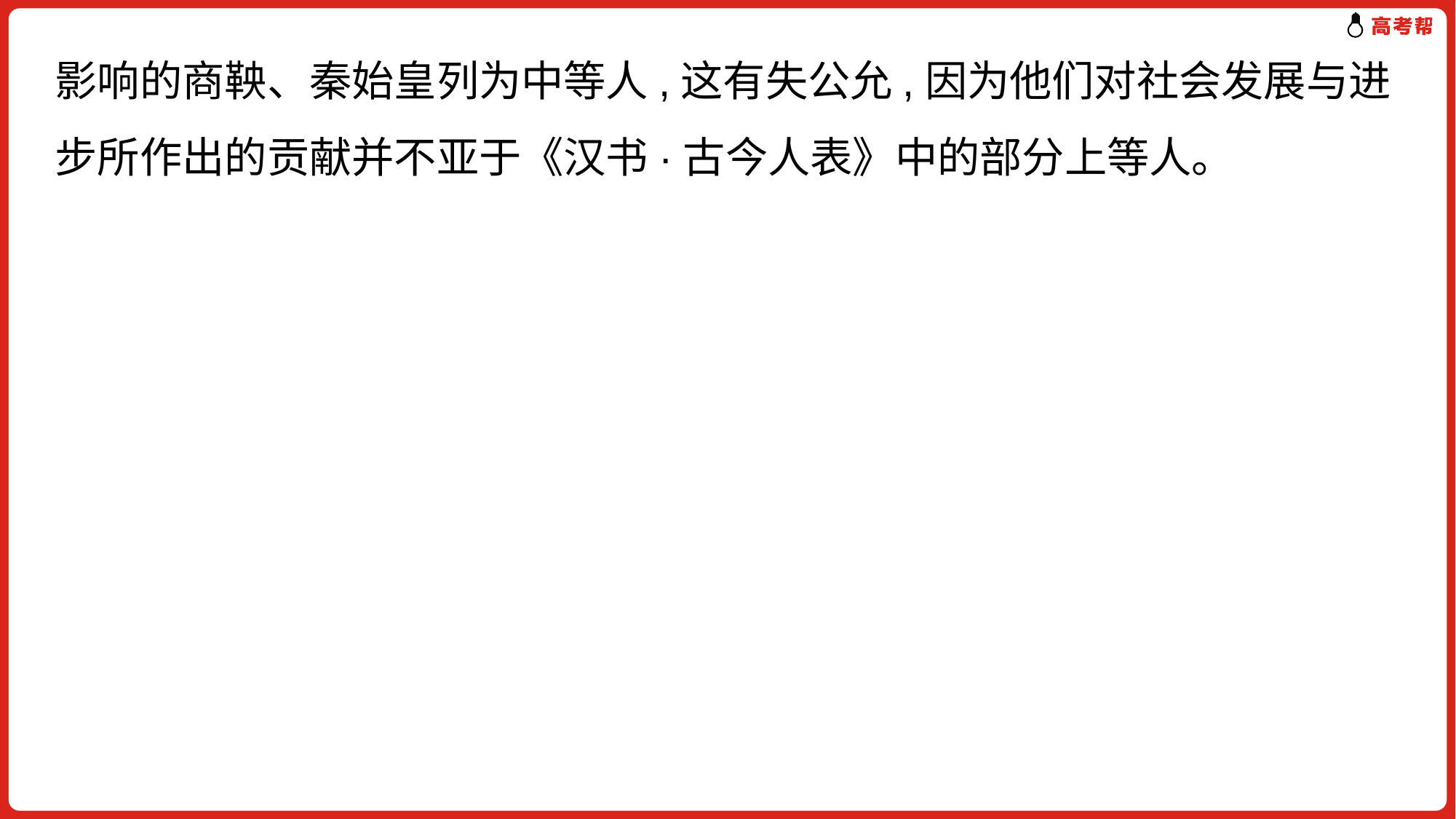

影响的商鞅、秦始皇列为中等人,这有失公允,因为他们对社会发展与进步所作出的贡献并不亚于《汉书·古今人表》中的部分上等人。